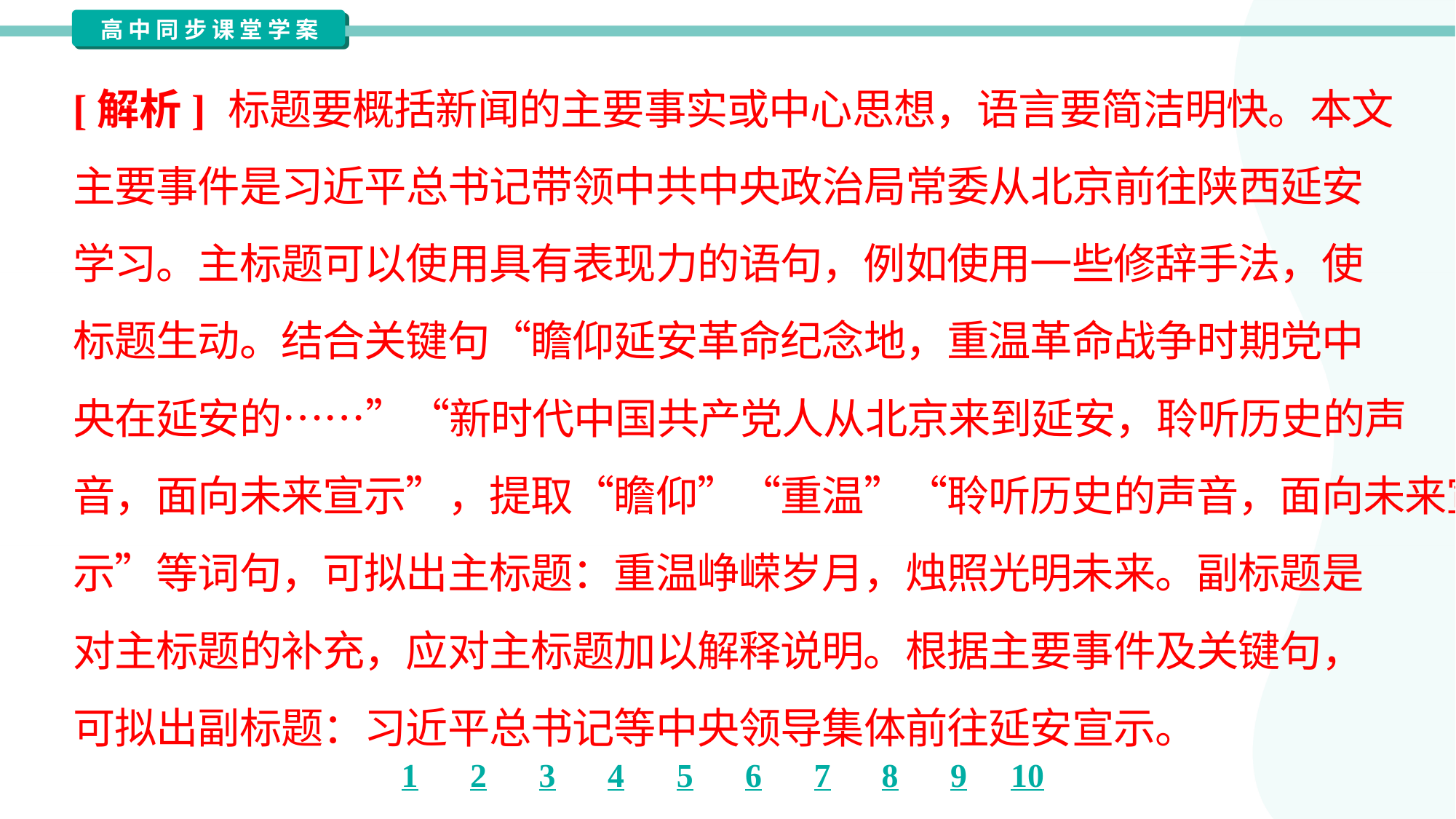

[解析] 标题要概括新闻的主要事实或中心思想，语言要简洁明快。本文
主要事件是习近平总书记带领中共中央政治局常委从北京前往陕西延安
学习。主标题可以使用具有表现力的语句，例如使用一些修辞手法，使
标题生动。结合关键句“瞻仰延安革命纪念地，重温革命战争时期党中
央在延安的……”“新时代中国共产党人从北京来到延安，聆听历史的声
音，面向未来宣示”，提取“瞻仰”“重温”“聆听历史的声音，面向未来宣
示”等词句，可拟出主标题：重温峥嵘岁月，烛照光明未来。副标题是
对主标题的补充，应对主标题加以解释说明。根据主要事件及关键句，
可拟出副标题：习近平总书记等中央领导集体前往延安宣示。